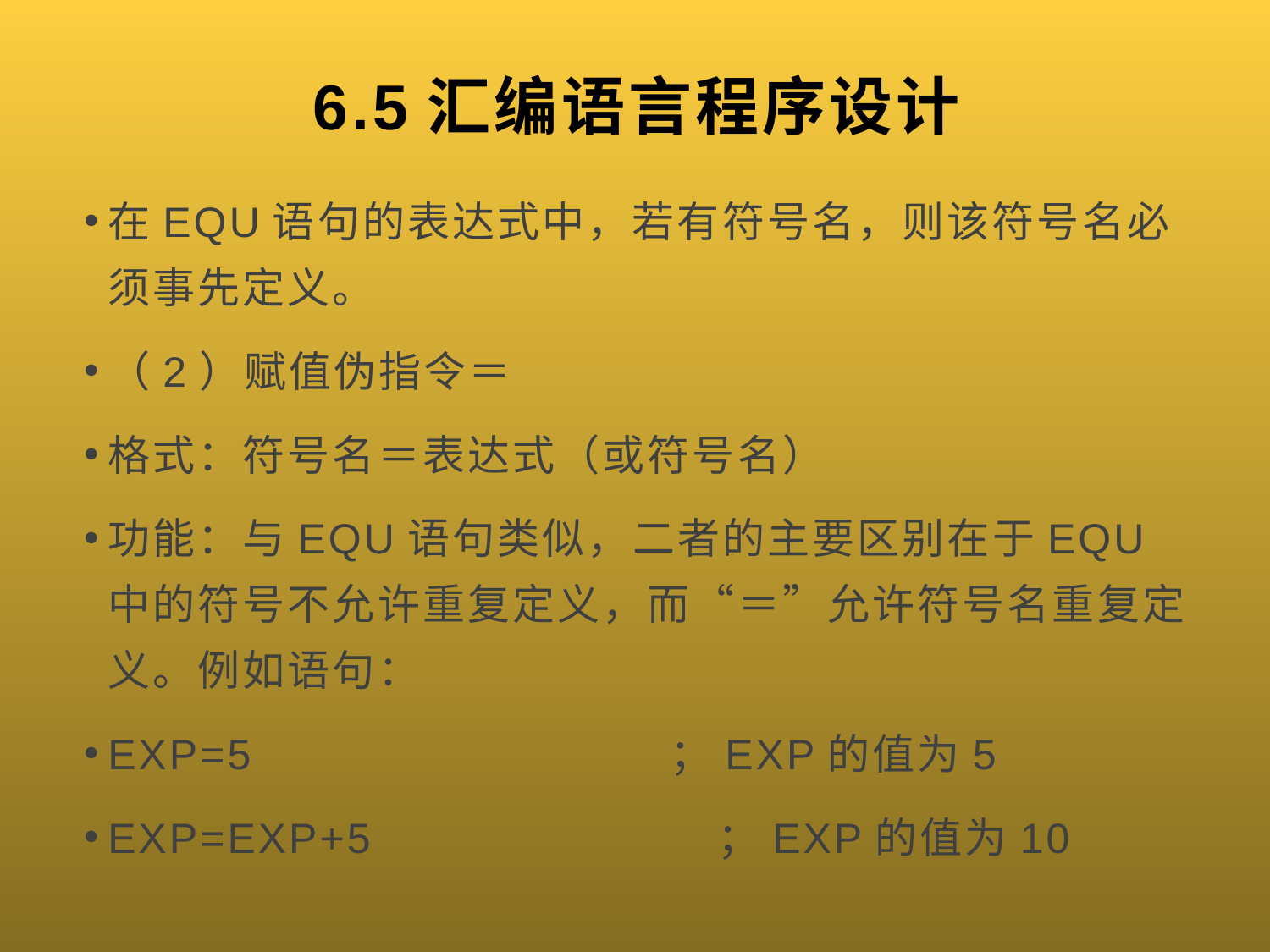

# 6.5汇编语言程序设计
在EQU语句的表达式中，若有符号名，则该符号名必须事先定义。
（2）赋值伪指令＝
格式：符号名＝表达式（或符号名）
功能：与EQU语句类似，二者的主要区别在于EQU中的符号不允许重复定义，而“＝”允许符号名重复定义。例如语句：
EXP=5                            ；EXP的值为5
EXP=EXP+5                       ；EXP的值为10